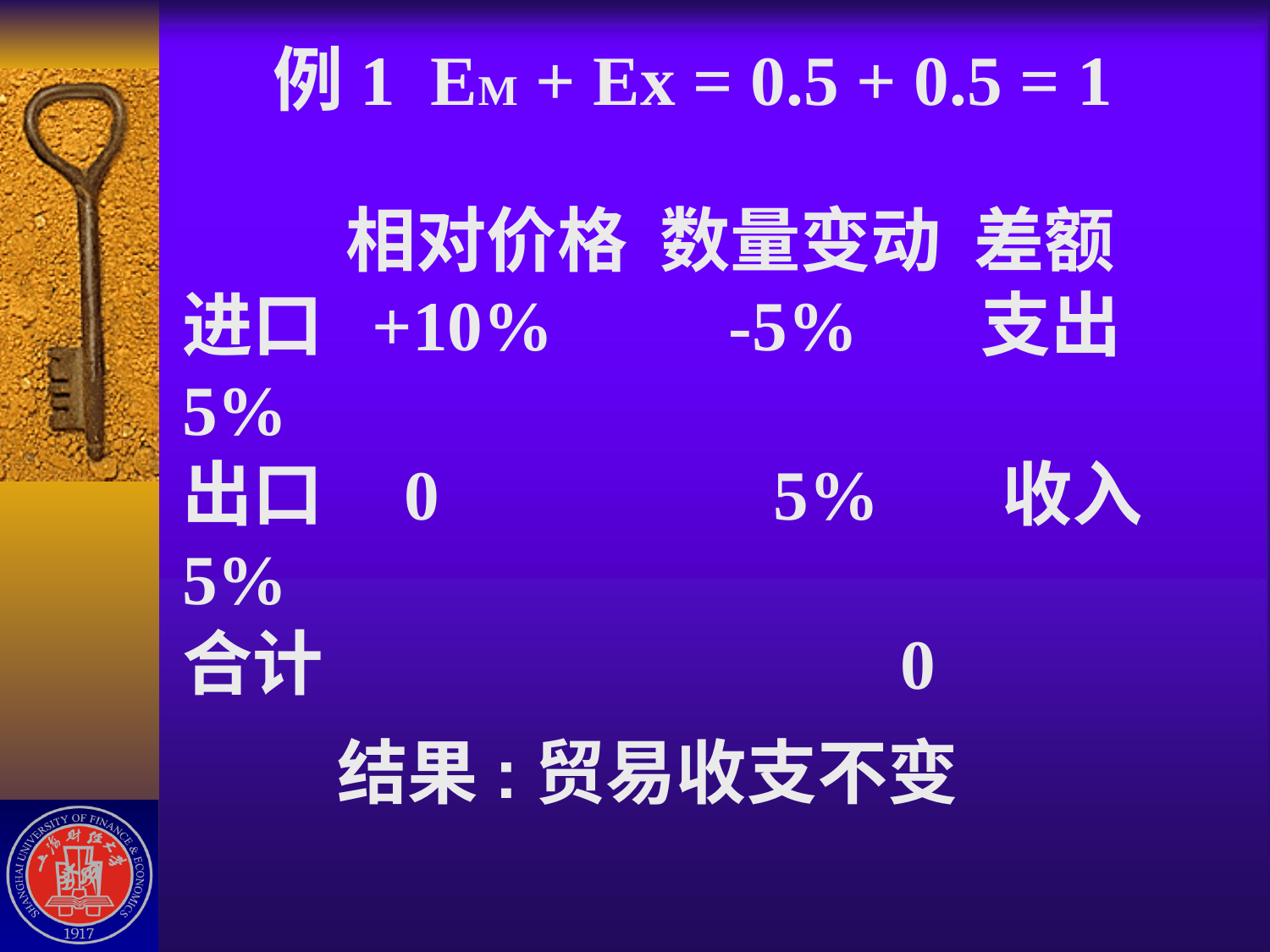

# 例1  EM + Ex = 0.5 + 0.5 = 1 相对价格  数量变动  差额 进口  +10%          -5%      支出5% 出口    0	            5%      收入5% 合计      			            0 结果:贸易收支不变